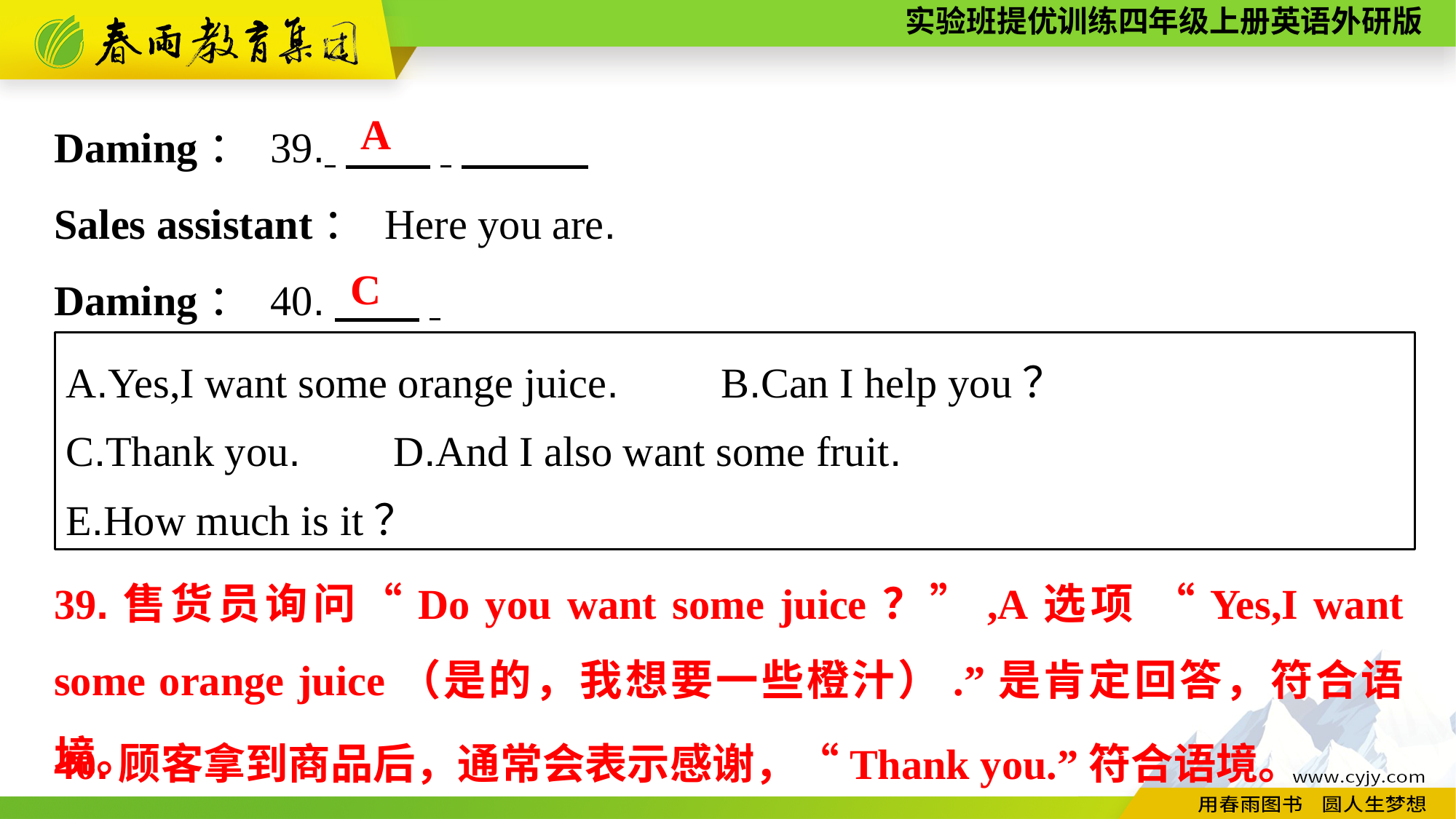

Daming： 39. 　　.
Sales assistant： Here you are.
Daming： 40.　　.
A
C
A.Yes,I want some orange juice.	B.Can I help you？
C.Thank you.	D.And I also want some fruit.
E.How much is it？
39.售货员询问“Do you want some juice？”,A选项 “Yes,I want some orange juice（是的，我想要一些橙汁）.”是肯定回答，符合语境。
40.顾客拿到商品后，通常会表示感谢，“Thank you.”符合语境。